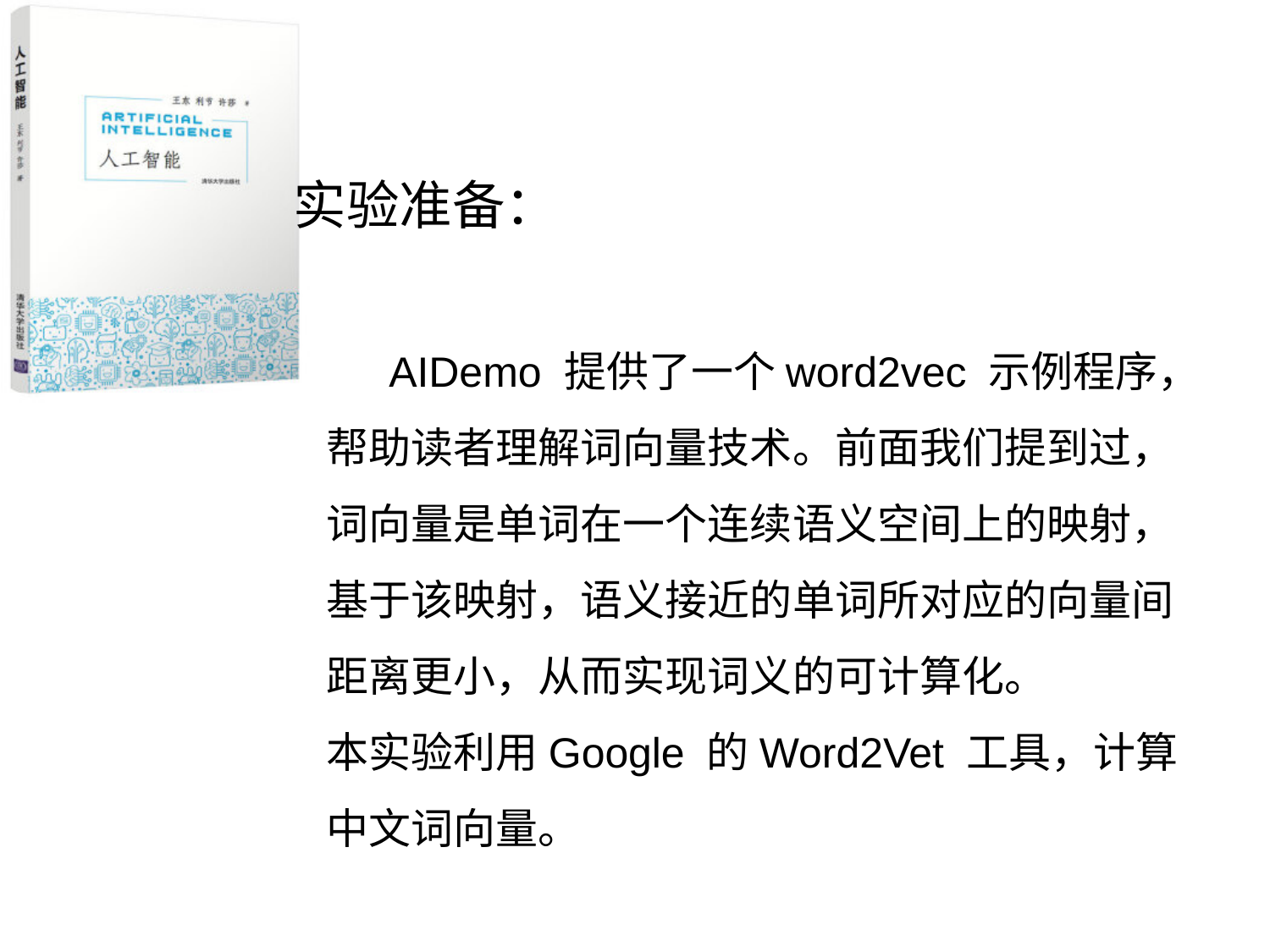

实验准备：
       AIDemo 提供了一个word2vec 示例程序，帮助读者理解词向量技术。前面我们提到过，词向量是单词在一个连续语义空间上的映射，基于该映射，语义接近的单词所对应的向量间距离更小，从而实现词义的可计算化。
本实验利用Google 的Word2Vet 工具，计算中文词向量。